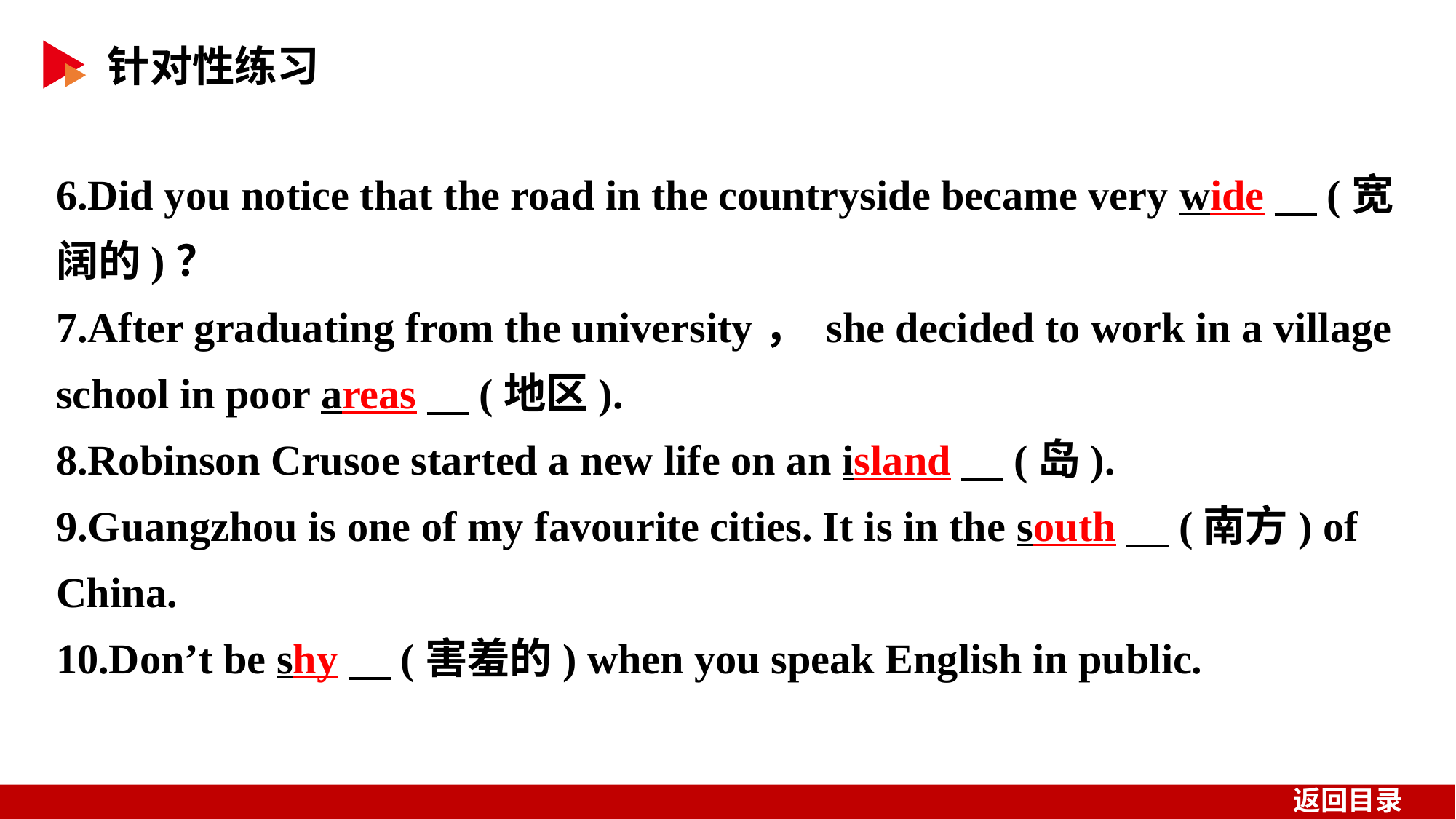

6.Did you notice that the road in the countryside became very wide　(宽阔的)？
7.After graduating from the university， she decided to work in a village school in poor areas　(地区).
8.Robinson Crusoe started a new life on an island　(岛).
9.Guangzhou is one of my favourite cities. It is in the south　(南方) of China.
10.Don’t be shy　(害羞的) when you speak English in public.